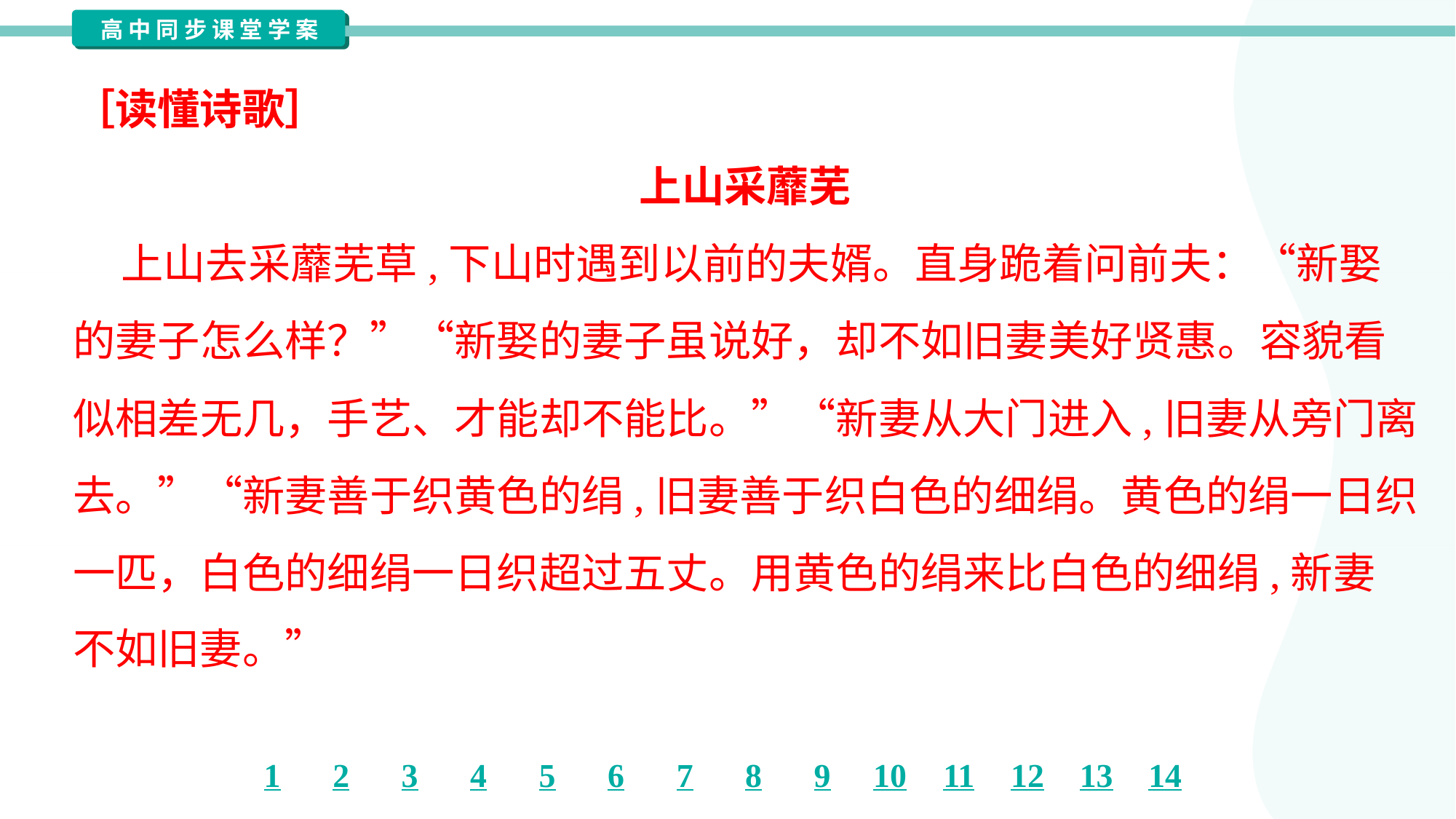

［读懂诗歌］
上山采蘼芜
    上山去采蘼芜草,下山时遇到以前的夫婿。直身跪着问前夫：“新娶
的妻子怎么样？”“新娶的妻子虽说好，却不如旧妻美好贤惠。容貌看
似相差无几，手艺、才能却不能比。”“新妻从大门进入,旧妻从旁门离
去。”“新妻善于织黄色的绢,旧妻善于织白色的细绢。黄色的绢一日织
一匹，白色的细绢一日织超过五丈。用黄色的绢来比白色的细绢,新妻
不如旧妻。”